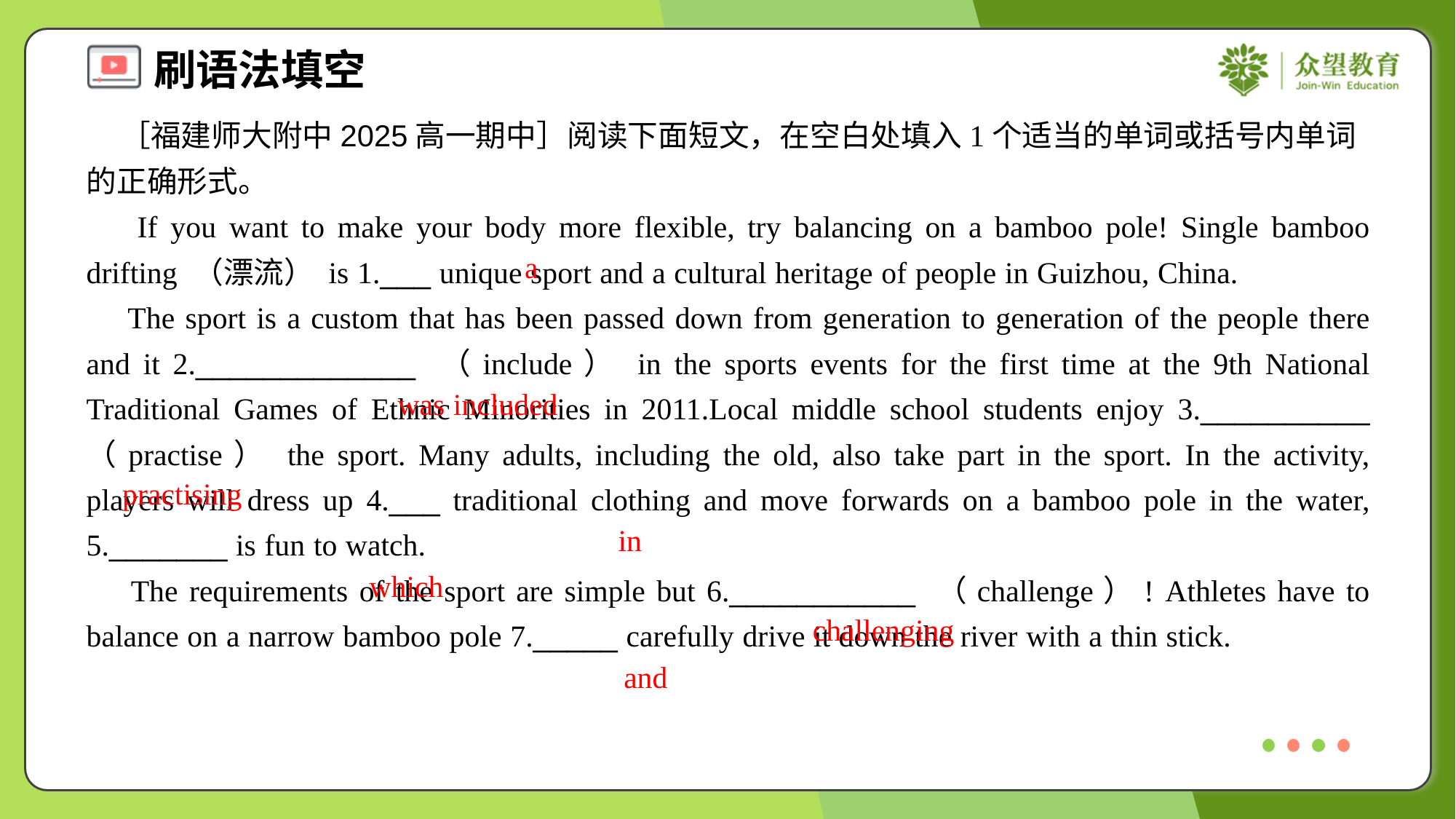

［福建师大附中2025高一期中］阅读下面短文，在空白处填入1个适当的单词或括号内单词的正确形式。
    If you want to make your body more flexible, try balancing on a bamboo pole! Single bamboo drifting （漂流） is 1.___ unique sport and a cultural heritage of people in Guizhou, China.
    The sport is a custom that has been passed down from generation to generation of the people there and it 2._____________ （include） in the sports events for the first time at the 9th National Traditional Games of Ethnic Minorities in 2011.Local middle school students enjoy 3.__________ （practise） the sport. Many adults, including the old, also take part in the sport. In the activity, players will dress up 4.___ traditional clothing and move forwards on a bamboo pole in the water, 5._______ is fun to watch.
    The requirements of the sport are simple but 6.___________ （challenge）! Athletes have to balance on a narrow bamboo pole 7._____ carefully drive it down the river with a thin stick.

a
was included
practising
in
which
challenging
and